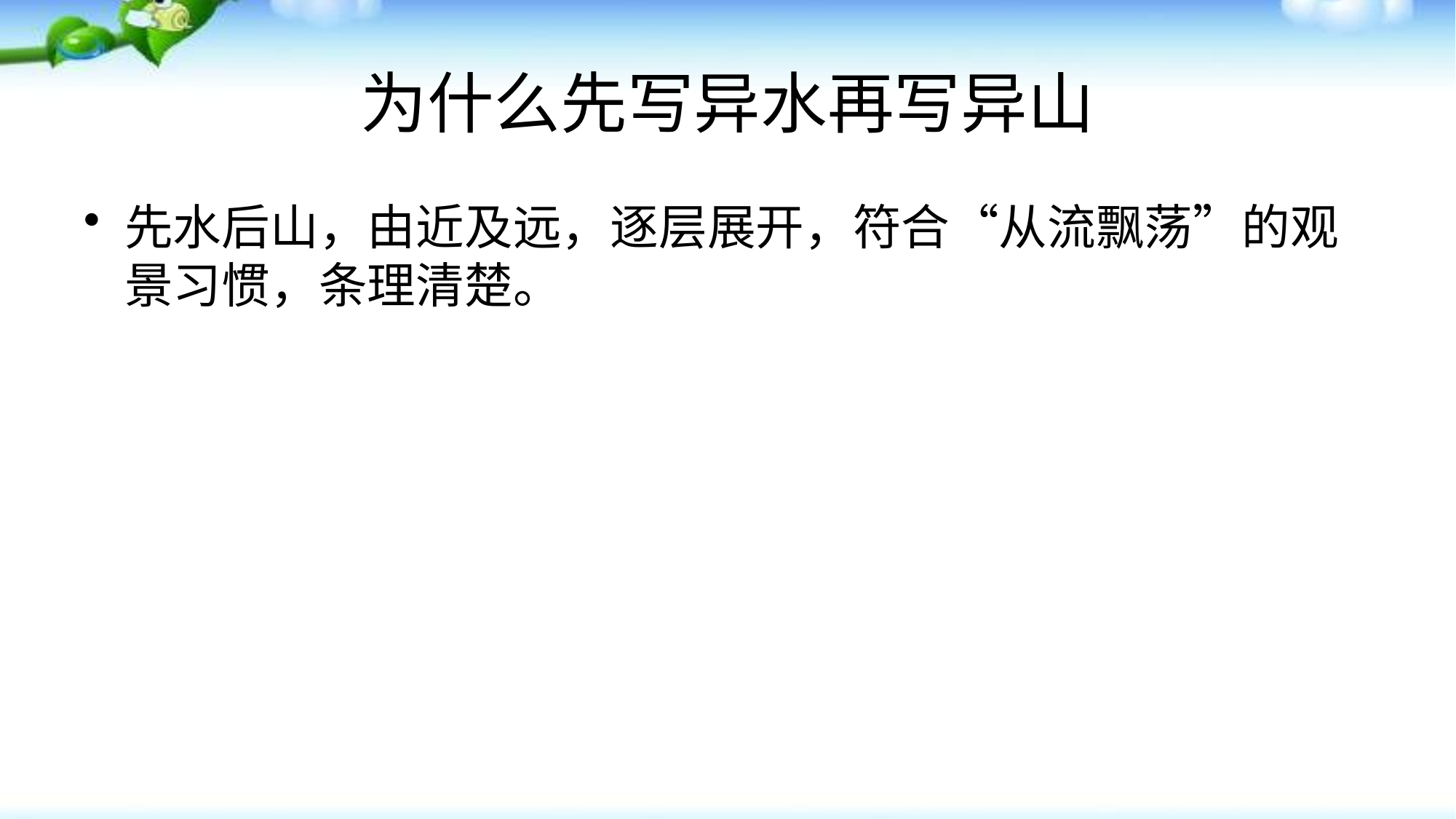

# 为什么先写异水再写异山
先水后山，由近及远，逐层展开，符合“从流飘荡”的观景习惯，条理清楚。